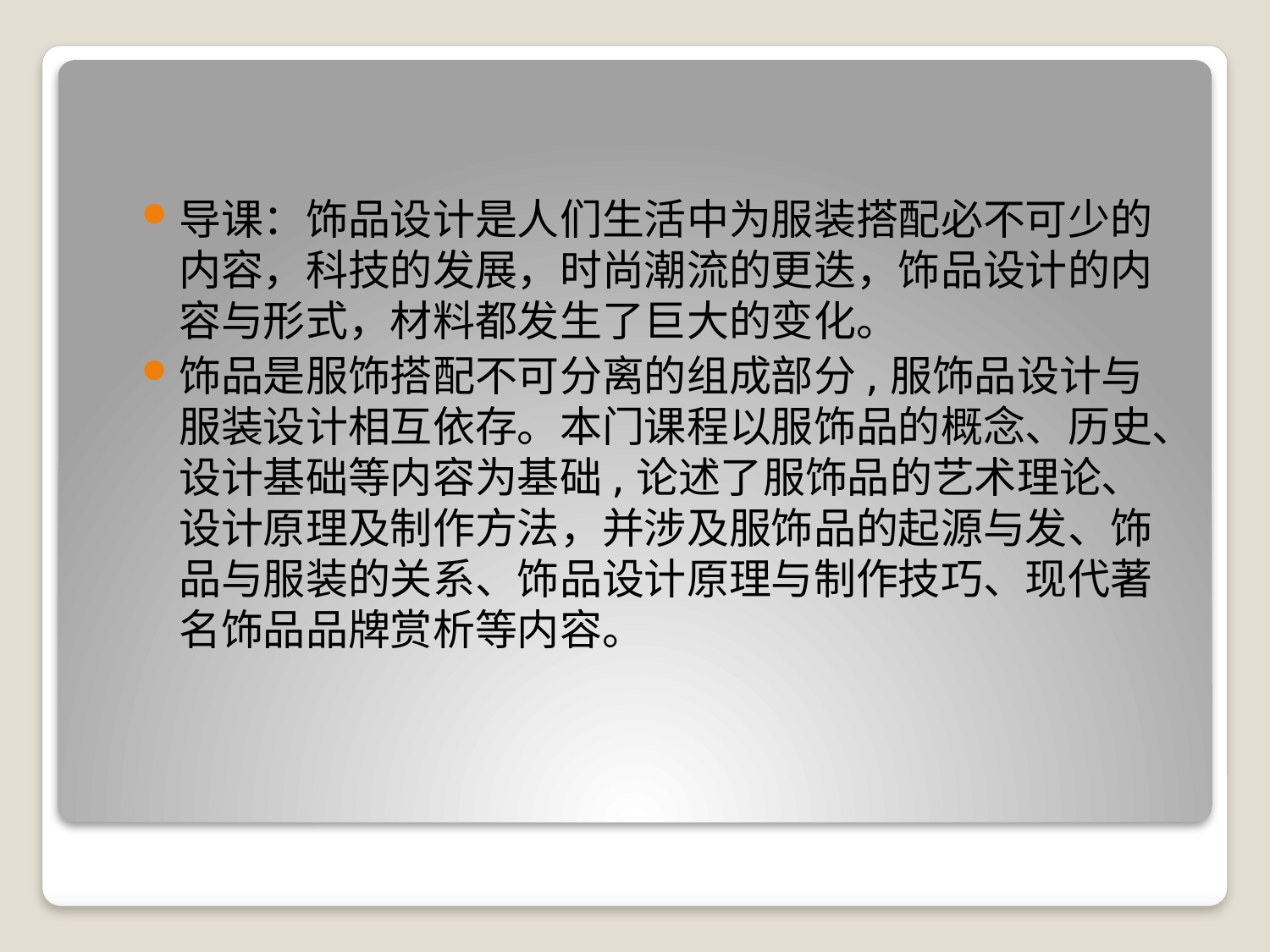

导课：饰品设计是人们生活中为服装搭配必不可少的内容，科技的发展，时尚潮流的更迭，饰品设计的内容与形式，材料都发生了巨大的变化。
饰品是服饰搭配不可分离的组成部分,服饰品设计与服装设计相互依存。本门课程以服饰品的概念、历史、设计基础等内容为基础,论述了服饰品的艺术理论、设计原理及制作方法，并涉及服饰品的起源与发、饰品与服装的关系、饰品设计原理与制作技巧、现代著名饰品品牌赏析等内容。